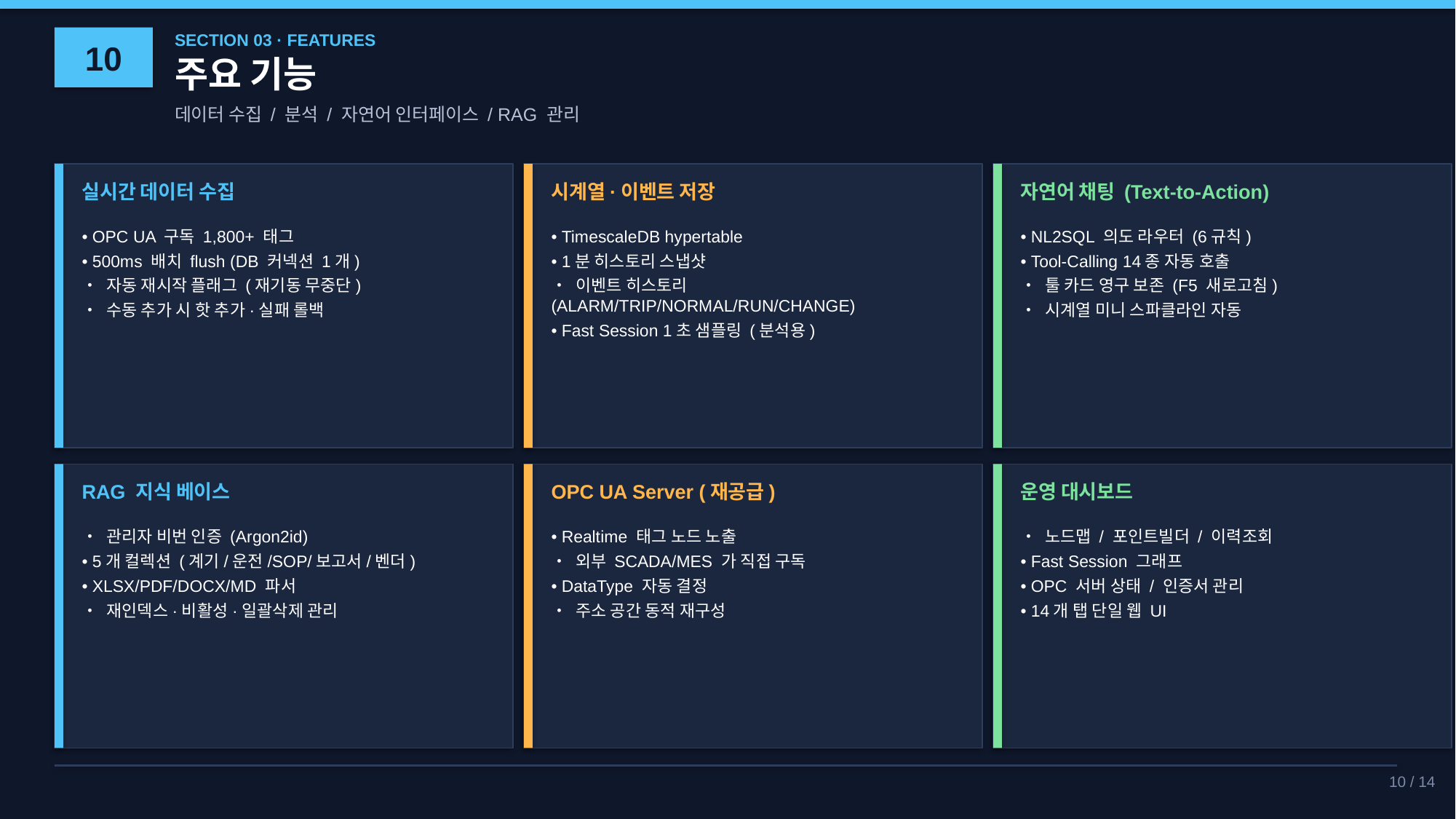

10
SECTION 03 · FEATURES
주요 기능
데이터 수집 / 분석 / 자연어 인터페이스 / RAG 관리

실시간 데이터 수집
시계열·이벤트 저장
자연어 채팅 (Text-to-Action)
• OPC UA 구독 1,800+ 태그
• 500ms 배치 flush (DB 커넥션 1개)
• 자동 재시작 플래그 (재기동 무중단)
• 수동 추가 시 핫 추가·실패 롤백
• TimescaleDB hypertable
• 1분 히스토리 스냅샷
• 이벤트 히스토리 (ALARM/TRIP/NORMAL/RUN/CHANGE)
• Fast Session 1초 샘플링 (분석용)
• NL2SQL 의도 라우터 (6규칙)
• Tool-Calling 14종 자동 호출
• 툴 카드 영구 보존 (F5 새로고침)
• 시계열 미니 스파클라인 자동

RAG 지식 베이스
OPC UA Server (재공급)
운영 대시보드
• 관리자 비번 인증 (Argon2id)
• 5개 컬렉션 (계기/운전/SOP/보고서/벤더)
• XLSX/PDF/DOCX/MD 파서
• 재인덱스·비활성·일괄삭제 관리
• Realtime 태그 노드 노출
• 외부 SCADA/MES 가 직접 구독
• DataType 자동 결정
• 주소 공간 동적 재구성
• 노드맵 / 포인트빌더 / 이력조회
• Fast Session 그래프
• OPC 서버 상태 / 인증서 관리
• 14개 탭 단일 웹 UI

10 / 14